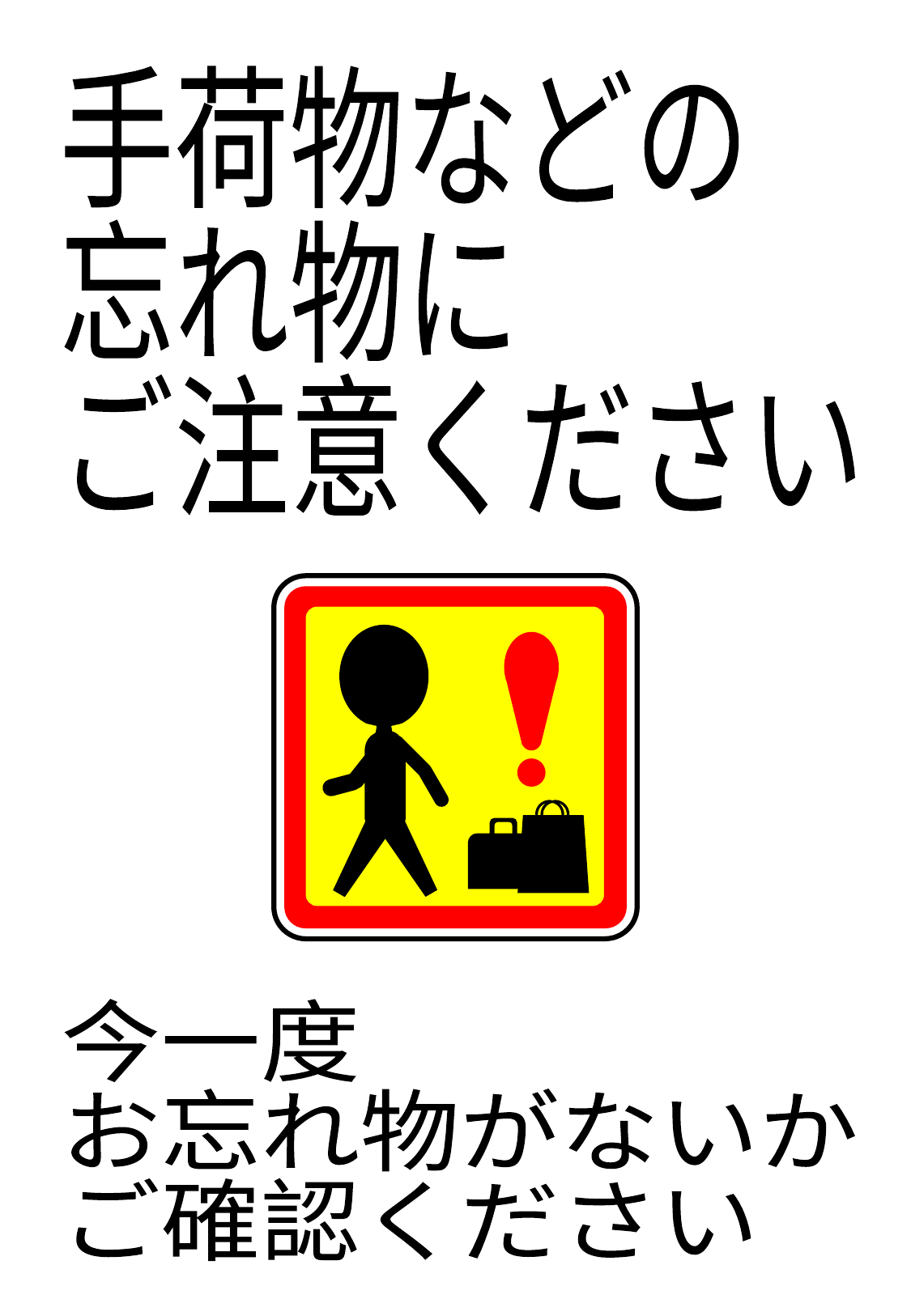

手荷物などの
忘れ物に
ご注意ください

今一度
お忘れ物がないか
ご確認ください